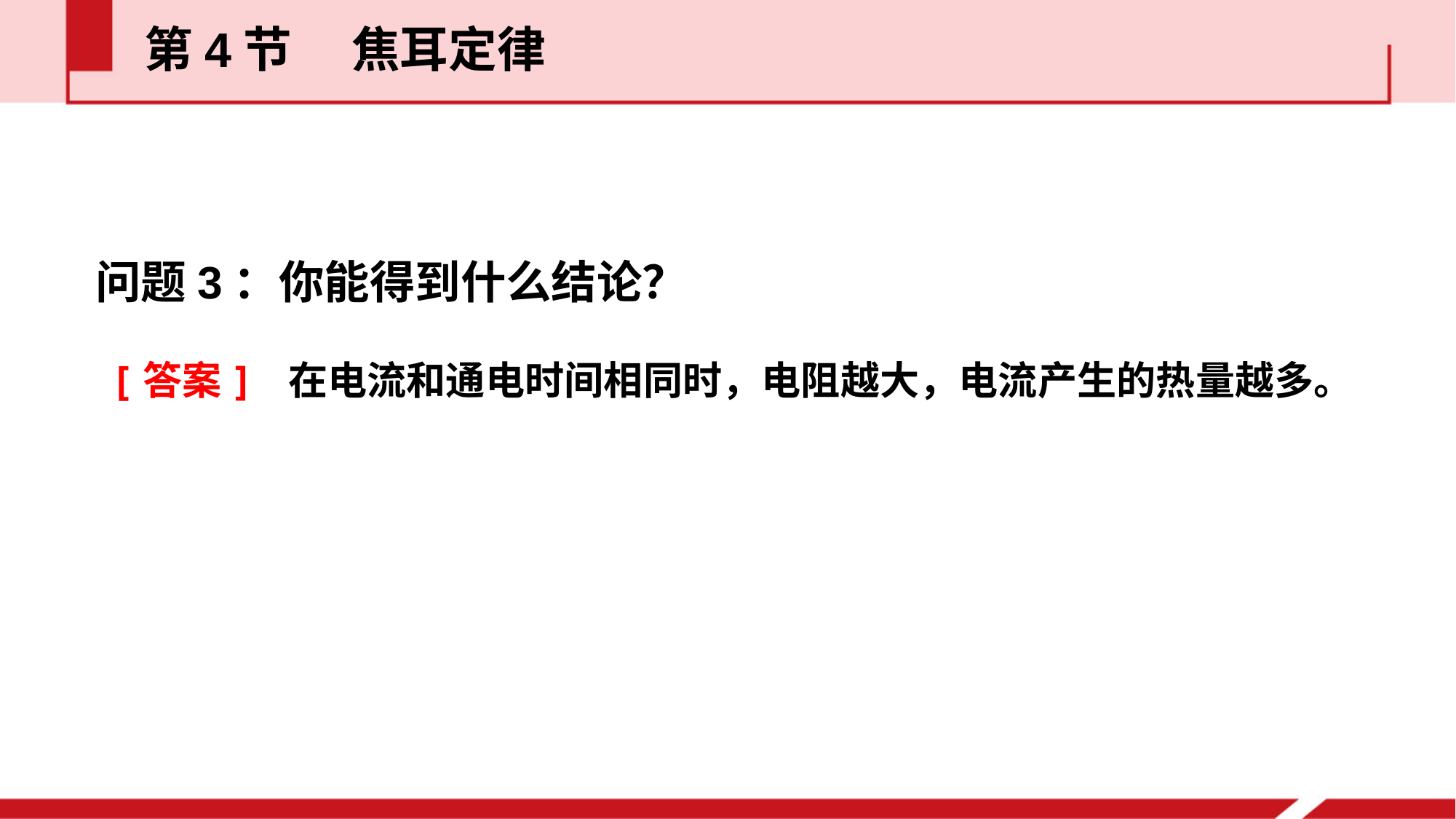

第4节  焦耳定律
问题3：你能得到什么结论？
[答案] 在电流和通电时间相同时，电阻越大，电流产生的热量越多。